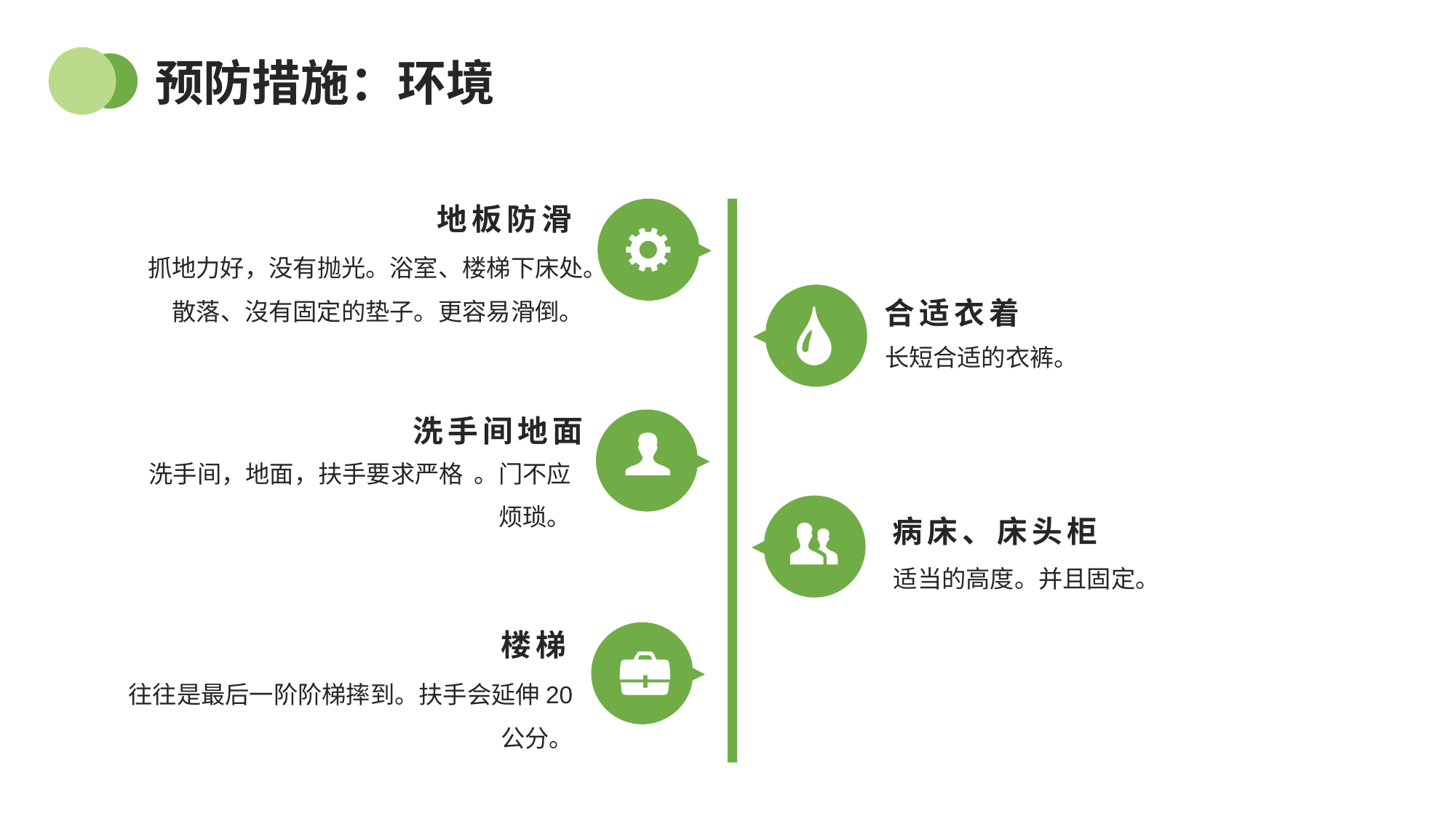

预防措施：环境

地板防滑

抓地力好，没有抛光。浴室、楼梯下床处。散落、沒有固定的垫子。更容易滑倒。

合适衣着
长短合适的衣裤。
洗手间地面

洗手间，地面，扶手要求严格  。门不应烦琐。

病床、床头柜
适当的高度。并且固定。
楼梯

往往是最后一阶阶梯摔到。扶手会延伸20公分。